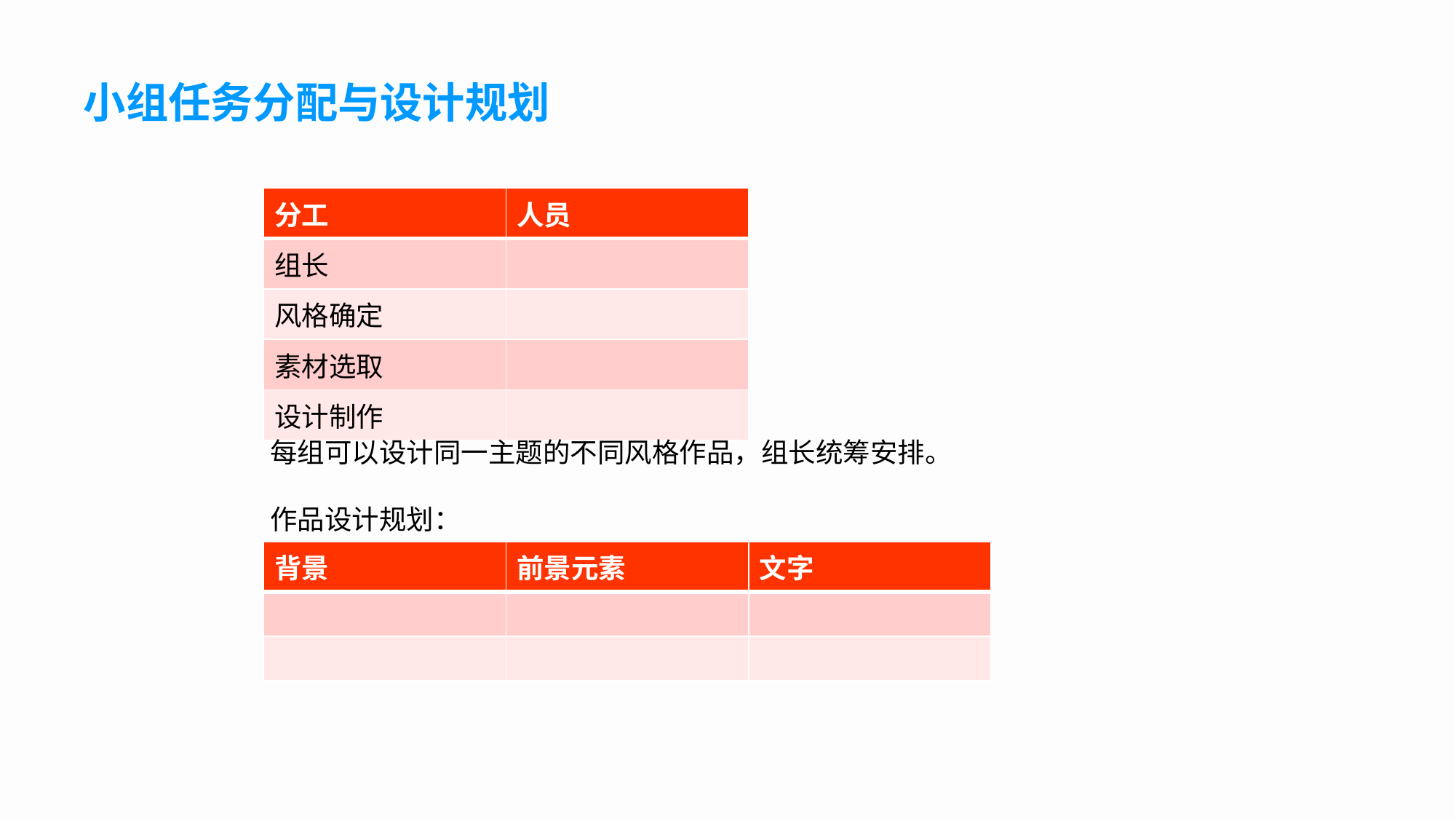

# 小组任务分配与设计规划
| 分工 | 人员 |
| --- | --- |
| 组长 |  |
| 风格确定 |  |
| 素材选取 |  |
| 设计制作 |  |
每组可以设计同一主题的不同风格作品，组长统筹安排。
作品设计规划：
| 背景 | 前景元素 | 文字 |
| --- | --- | --- |
|  |  |  |
|  |  |  |